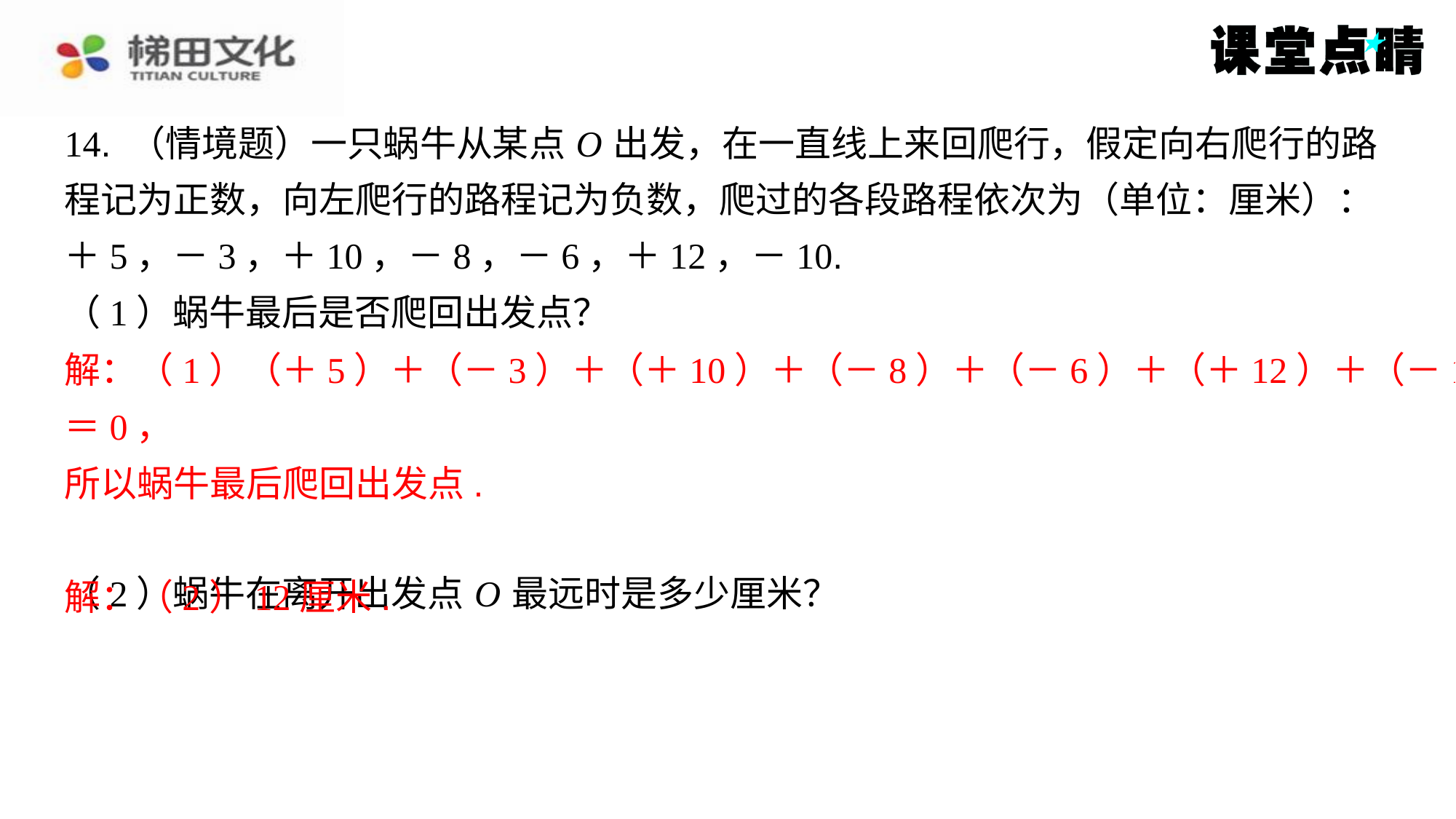

14. （情境题）一只蜗牛从某点 O 出发，在一直线上来回爬行，假定向右爬行的路
程记为正数，向左爬行的路程记为负数，爬过的各段路程依次为（单位：厘米）：
＋5，－3，＋10，－8，－6，＋12，－10.
（1）蜗牛最后是否爬回出发点？
解：（1）（＋5）＋（－3）＋（＋10）＋（－8）＋（－6）＋（＋12）＋（－
10）＝0，
所以蜗牛最后爬回出发点.
（2）蜗牛在离开出发点 O 最远时是多少厘米？
解：（2）12厘米.
解：（1）（＋5）＋（－3）＋（＋10）＋（－8）＋（－6）＋（＋12）＋（－10）
＝0，
所以蜗牛最后爬回出发点.
解：（2）12厘米.